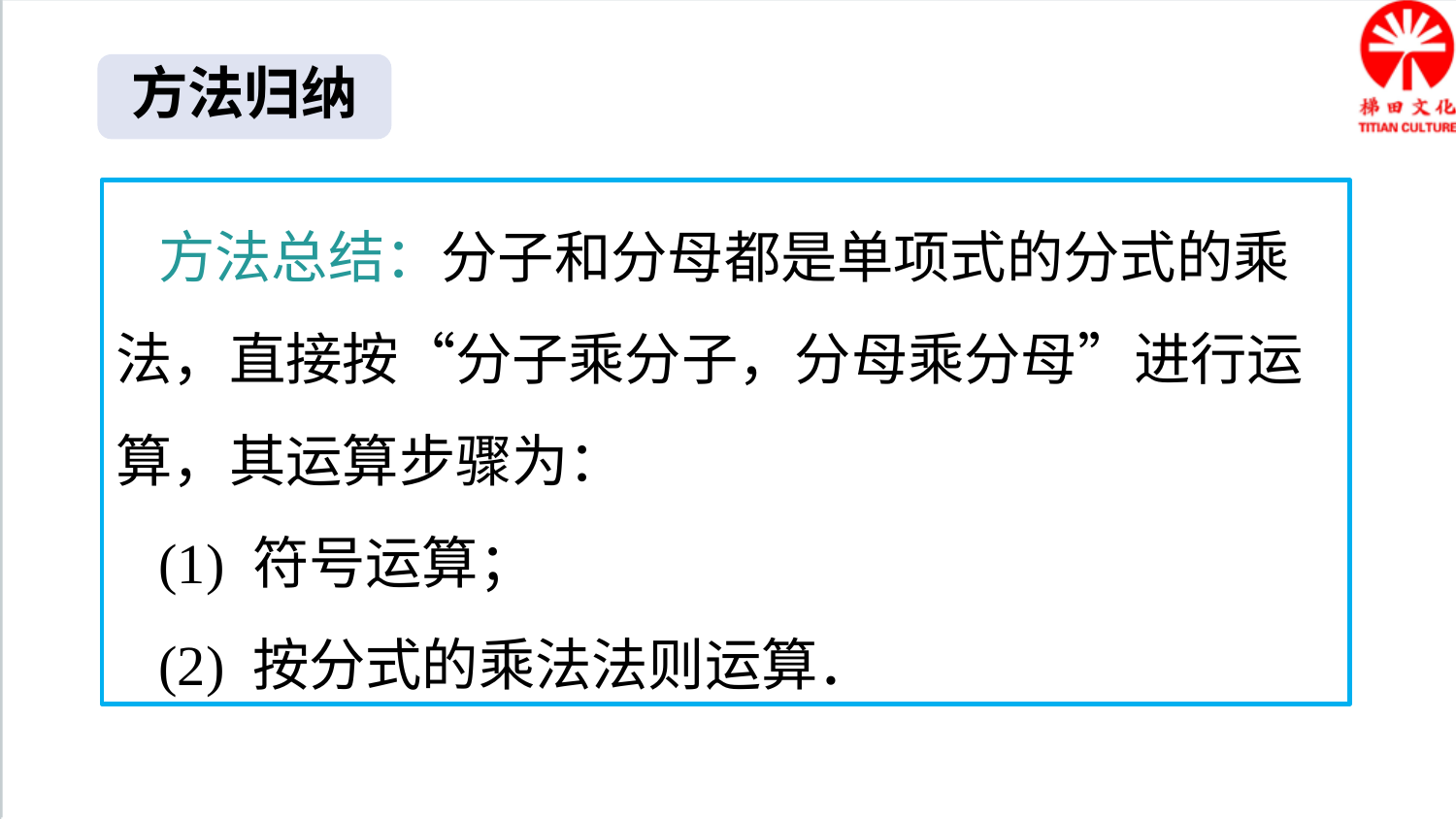

方法归纳
方法总结：分子和分母都是单项式的分式的乘法，直接按“分子乘分子，分母乘分母”进行运算，其运算步骤为：
(1) 符号运算；
(2) 按分式的乘法法则运算．